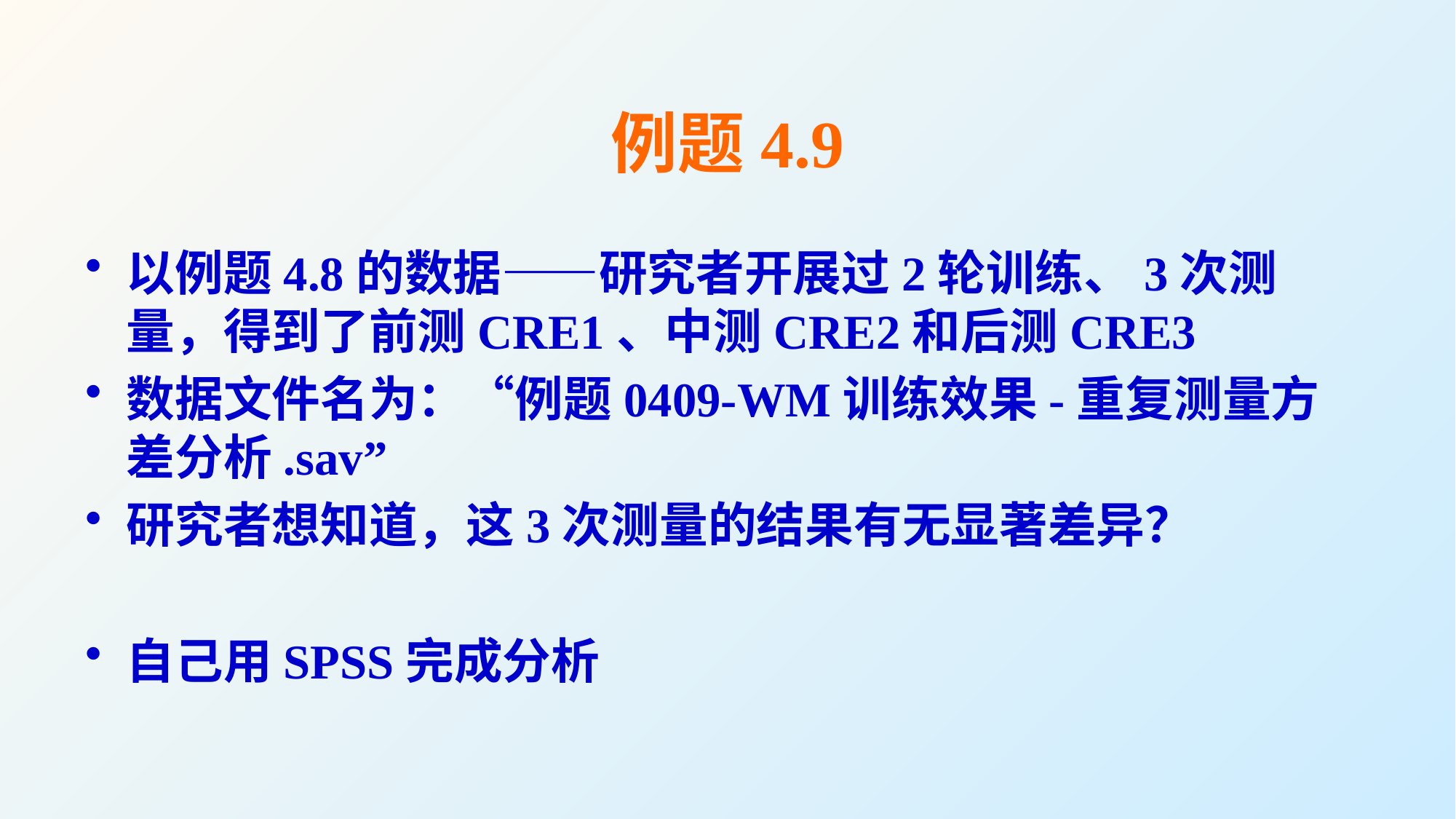

# 例题4.9
以例题4.8的数据——研究者开展过2轮训练、3次测量，得到了前测CRE1、中测CRE2和后测CRE3
数据文件名为：“例题0409-WM训练效果-重复测量方差分析.sav”
研究者想知道，这3次测量的结果有无显著差异？

自己用SPSS完成分析